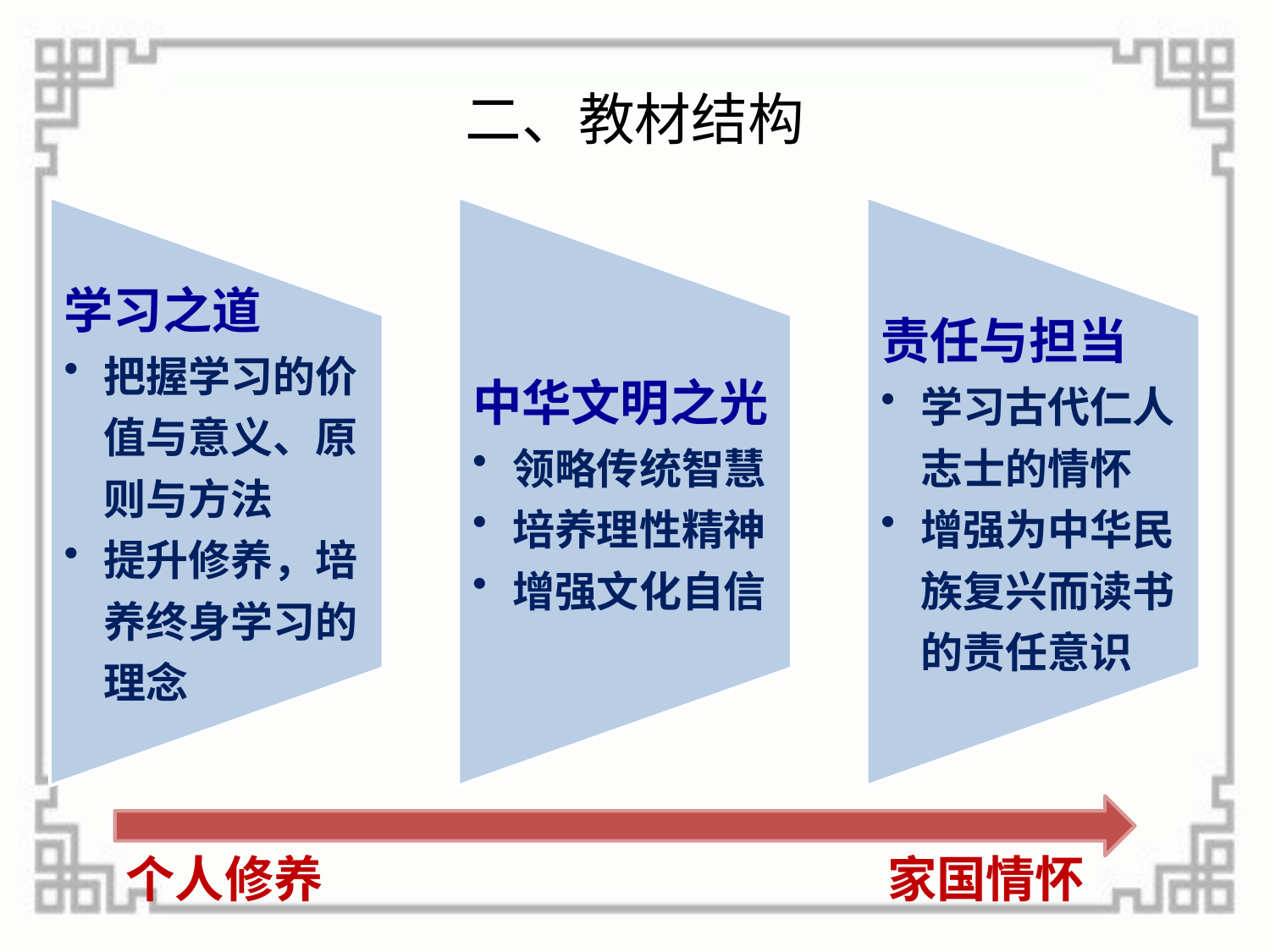

# 二、教材结构
学习之道
把握学习的价值与意义、原则与方法
提升修养，培养终身学习的理念
中华文明之光
领略传统智慧
责任与担当
学习古代仁人志士的情怀
增强为中华民族复兴而读书的责任意识
培养理性精神
增强文化自信

个人修养
家国情怀